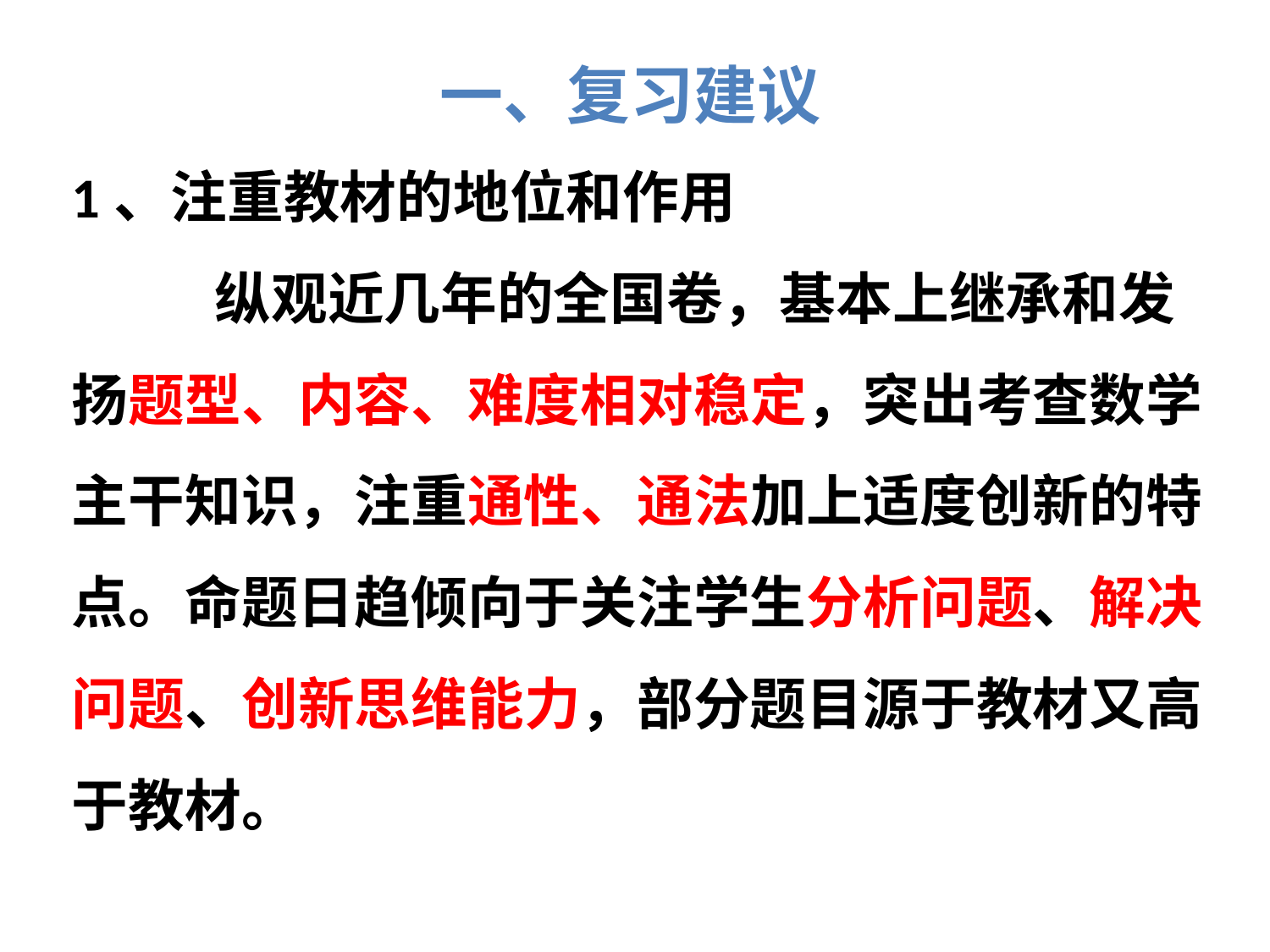

一、复习建议
1、注重教材的地位和作用
          纵观近几年的全国卷，基本上继承和发扬题型、内容、难度相对稳定，突出考查数学主干知识，注重通性、通法加上适度创新的特点。命题日趋倾向于关注学生分析问题、解决问题、创新思维能力，部分题目源于教材又高于教材。